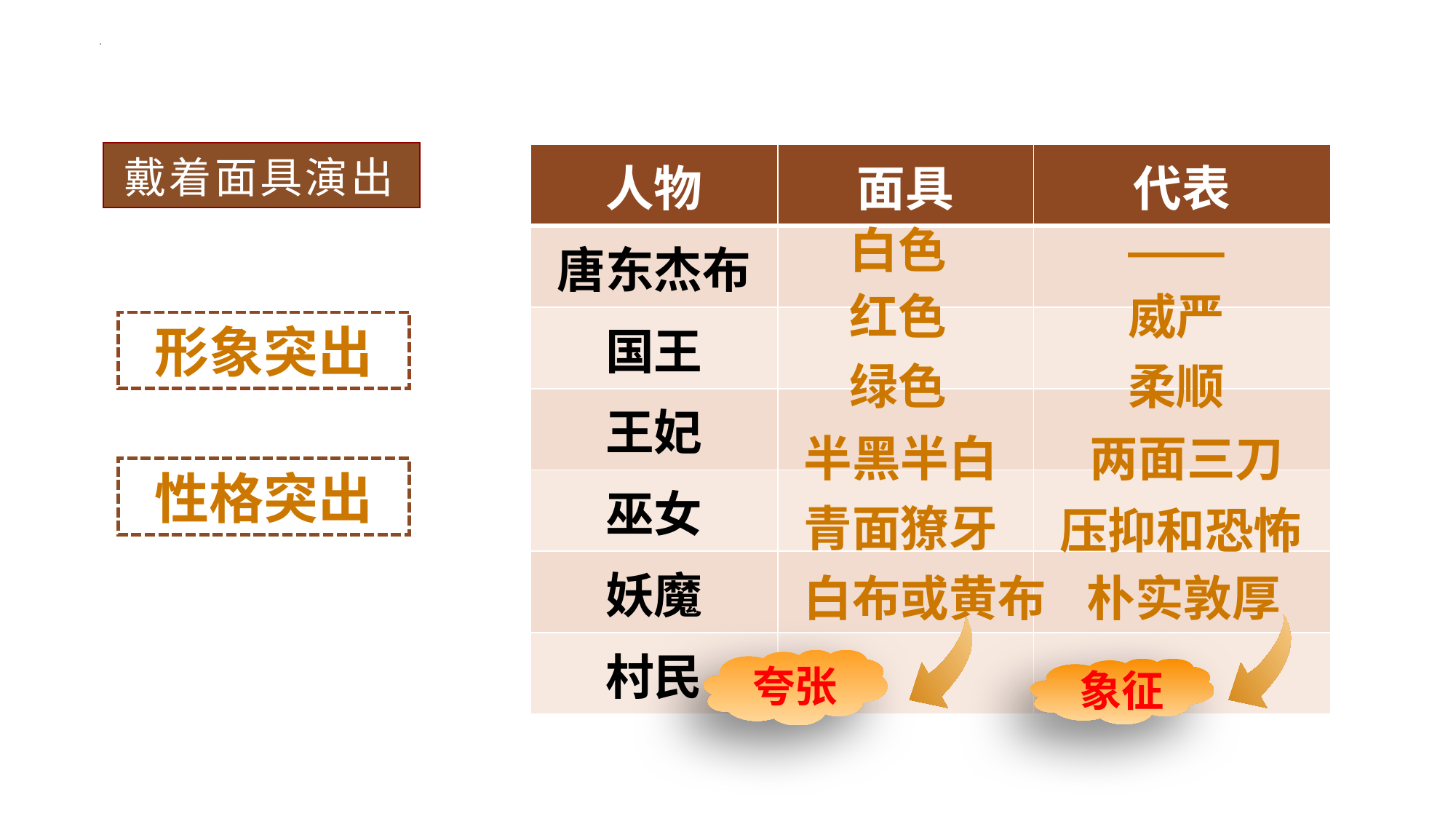

戴着面具演出
| 人物 | 面具 | 代表 |
| --- | --- | --- |
| 唐东杰布 |  |  |
| 国王 |  |  |
| 王妃 |  |  |
| 巫女 |  |  |
| 妖魔 |  |  |
| 村民 |  |  |
白色
——
红色
威严
形象突出
绿色
柔顺
两面三刀
半黑半白
性格突出
青面獠牙
压抑和恐怖
白布或黄布
朴实敦厚

夸张

象征